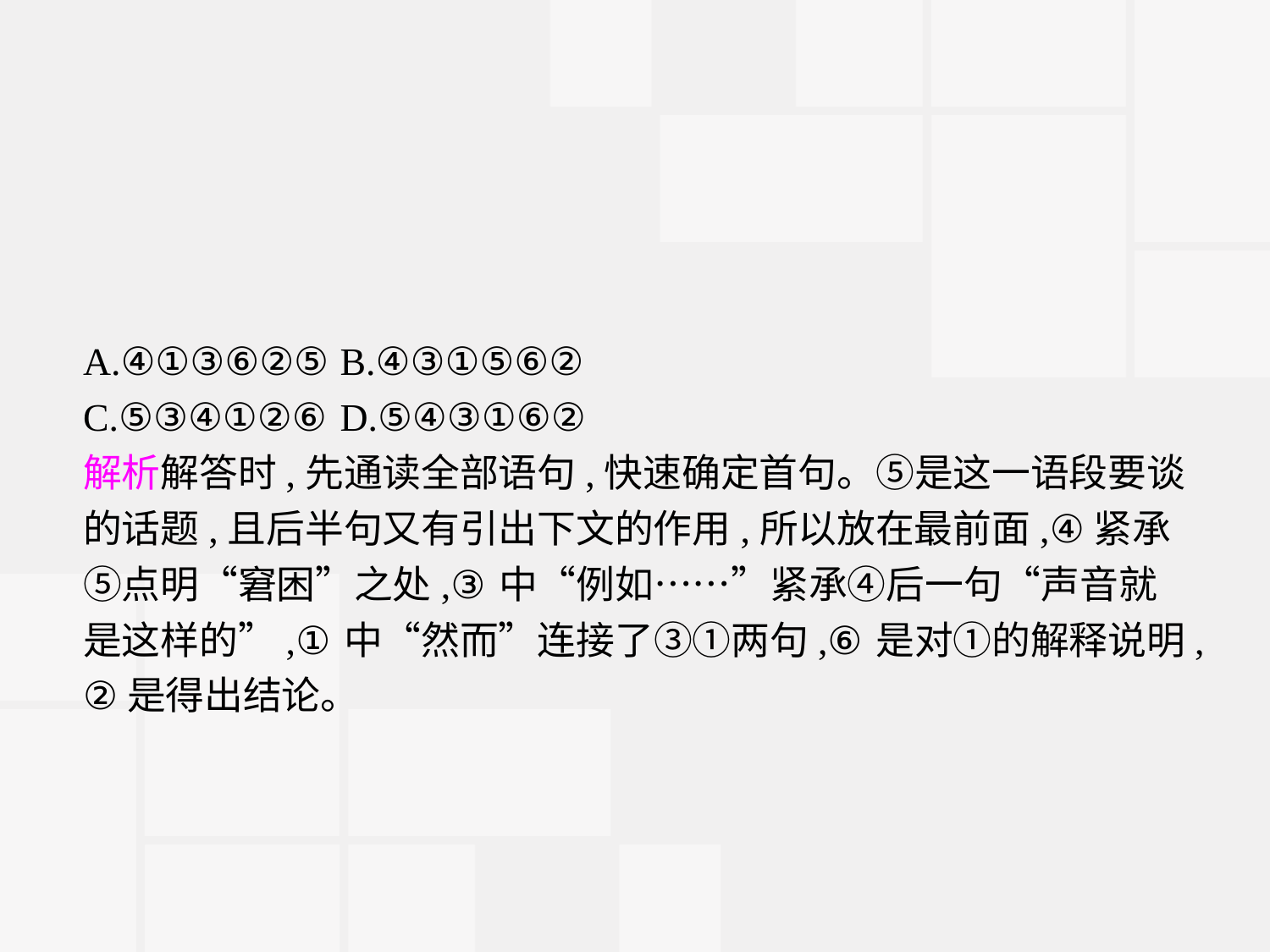

A.④①③⑥②⑤	B.④③①⑤⑥②
C.⑤③④①②⑥	D.⑤④③①⑥②
解析解答时,先通读全部语句,快速确定首句。⑤是这一语段要谈的话题,且后半句又有引出下文的作用,所以放在最前面,④紧承⑤点明“窘困”之处,③中“例如……”紧承④后一句“声音就是这样的”,①中“然而”连接了③①两句,⑥是对①的解释说明,②是得出结论。